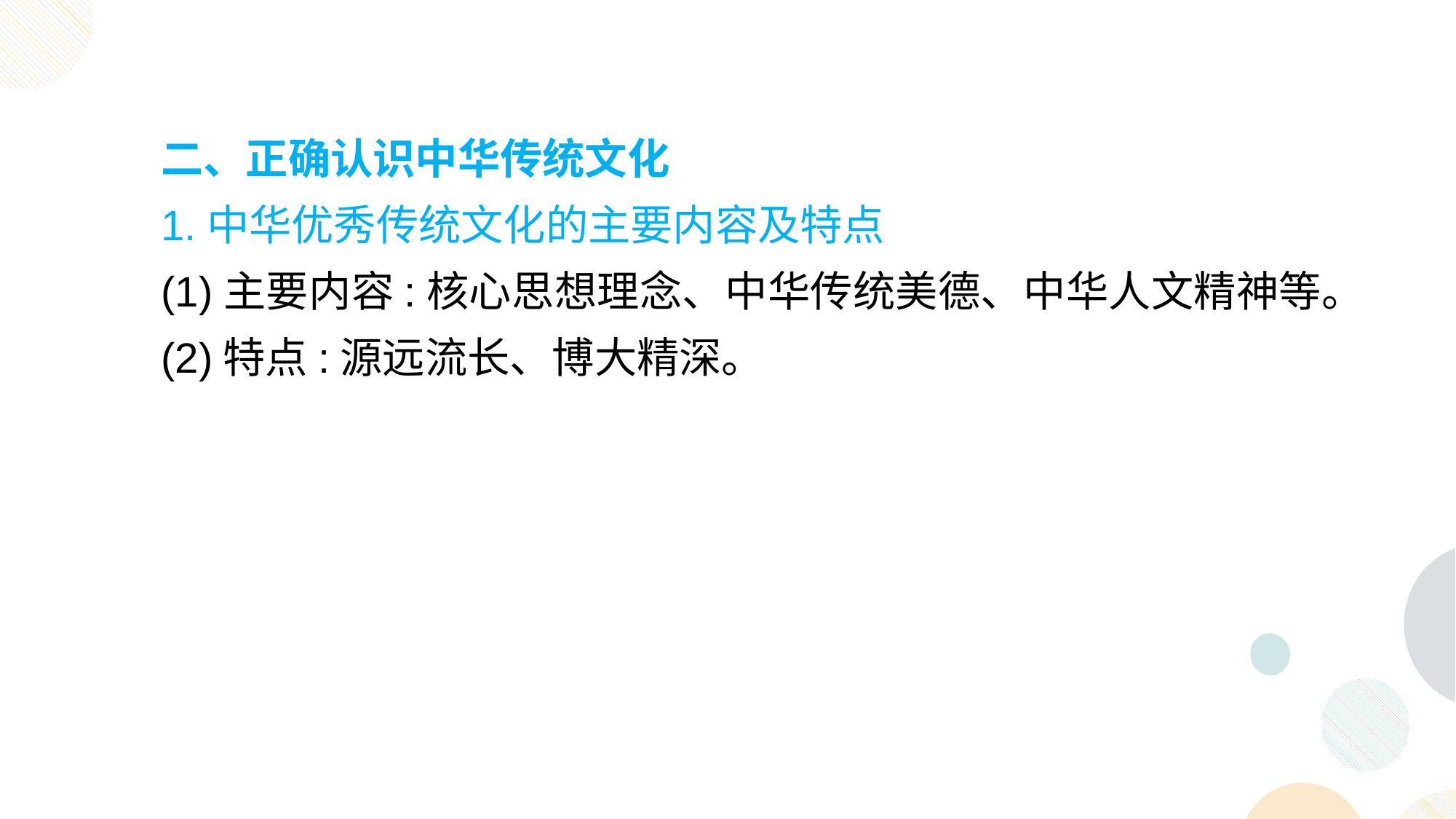

二、正确认识中华传统文化
1.中华优秀传统文化的主要内容及特点
(1)主要内容:核心思想理念、中华传统美德、中华人文精神等。
(2)特点:源远流长、博大精深。